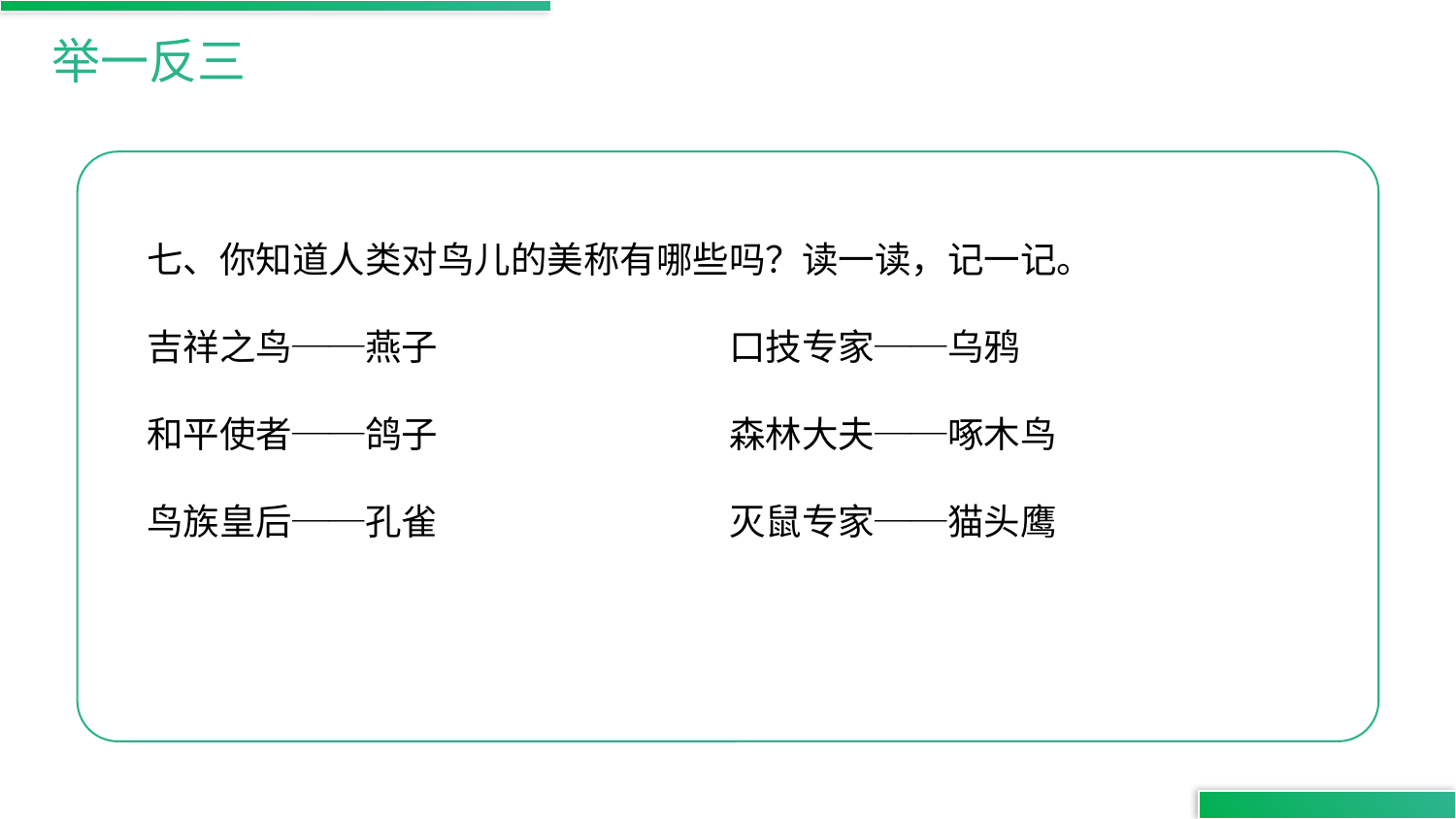

举一反三
七、你知道人类对鸟儿的美称有哪些吗？读一读，记一记。
吉祥之鸟──燕子		口技专家──乌鸦
和平使者──鸽子		森林大夫──啄木鸟
鸟族皇后──孔雀 		灭鼠专家──猫头鹰